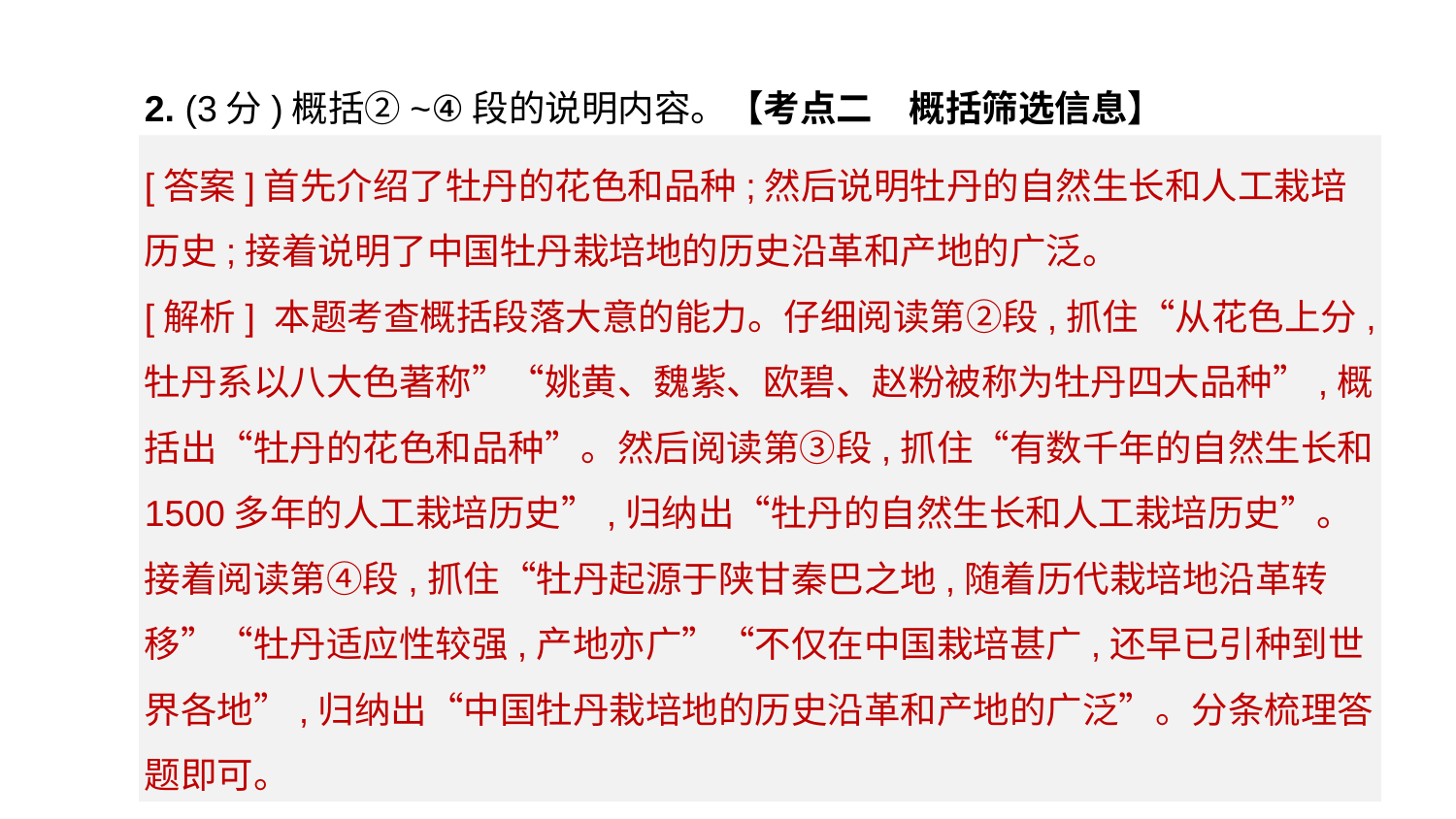

2. (3分)概括②~④段的说明内容。【考点二　概括筛选信息】
[答案]首先介绍了牡丹的花色和品种;然后说明牡丹的自然生长和人工栽培历史;接着说明了中国牡丹栽培地的历史沿革和产地的广泛。
[解析] 本题考查概括段落大意的能力。仔细阅读第②段,抓住“从花色上分,牡丹系以八大色著称”“姚黄、魏紫、欧碧、赵粉被称为牡丹四大品种”,概括出“牡丹的花色和品种”。然后阅读第③段,抓住“有数千年的自然生长和1500多年的人工栽培历史”,归纳出“牡丹的自然生长和人工栽培历史”。接着阅读第④段,抓住“牡丹起源于陕甘秦巴之地,随着历代栽培地沿革转移”“牡丹适应性较强,产地亦广”“不仅在中国栽培甚广,还早已引种到世界各地”,归纳出“中国牡丹栽培地的历史沿革和产地的广泛”。分条梳理答题即可。